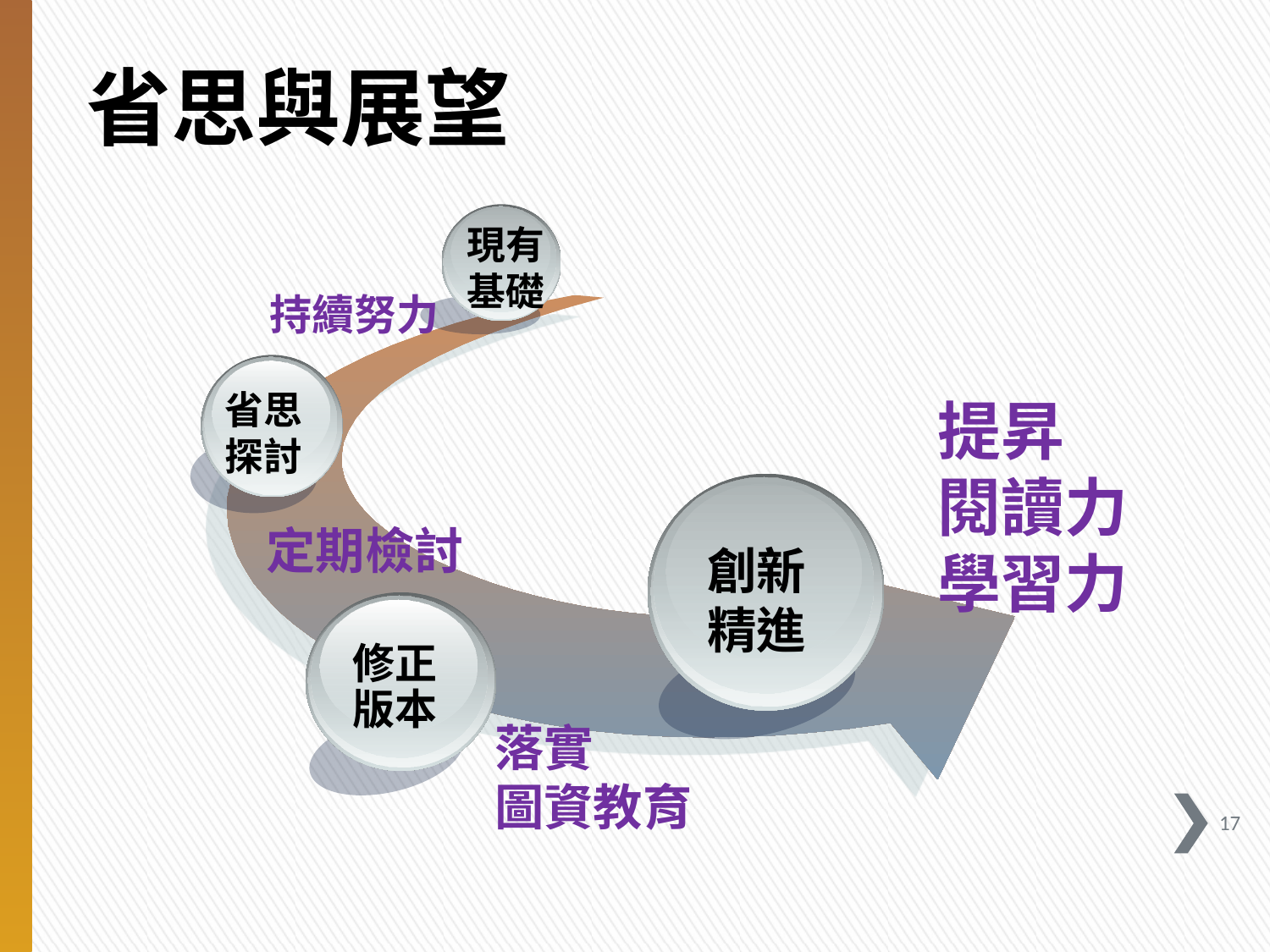

# 省思與展望

現有
基礎
持續努力

提昇
閱讀力
學習力

省思
探討

創新
精進

定期檢討

修正
版本

落實
圖資教育
17